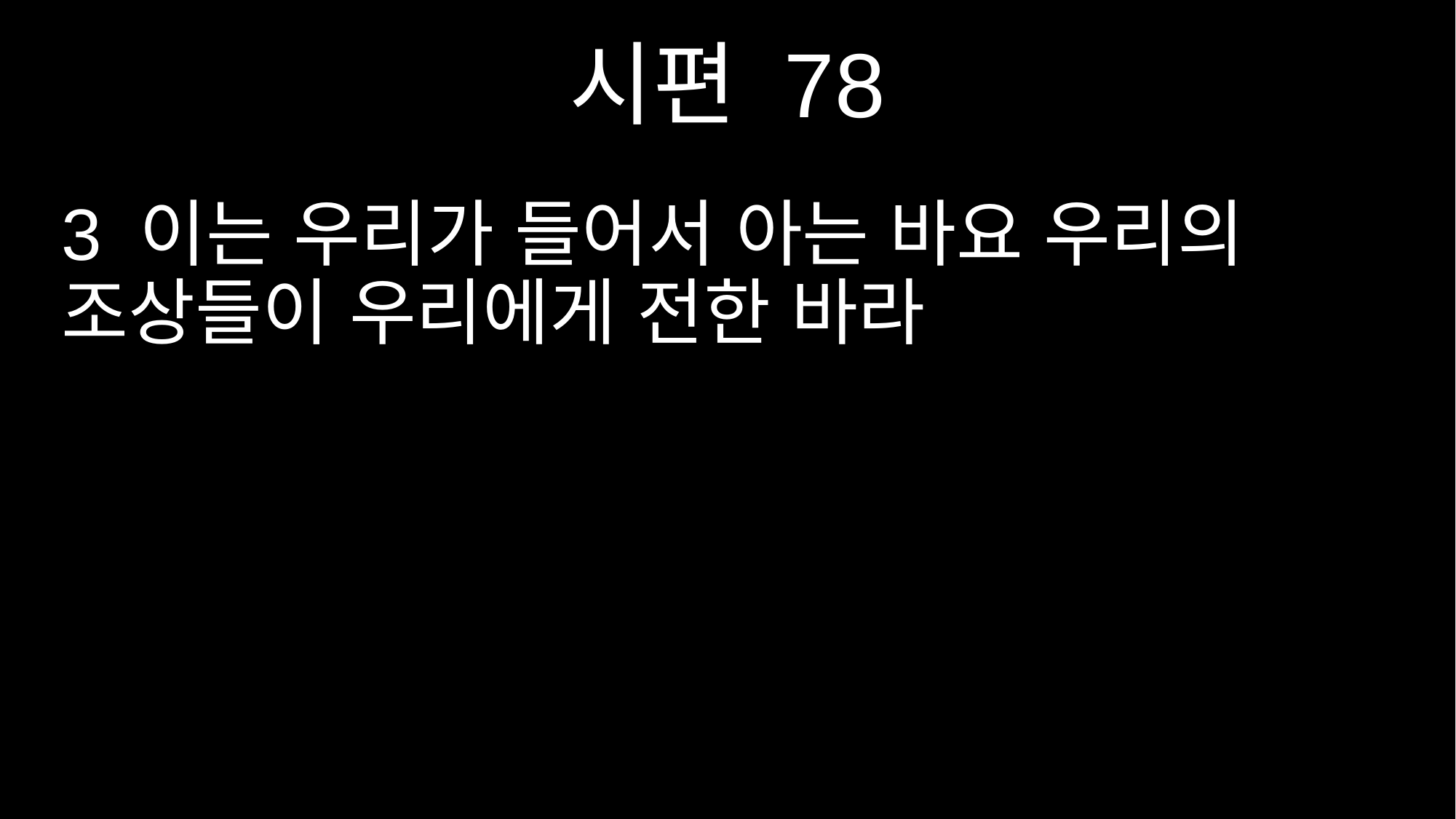

시편 78
3 이는 우리가 들어서 아는 바요 우리의 조상들이 우리에게 전한 바라